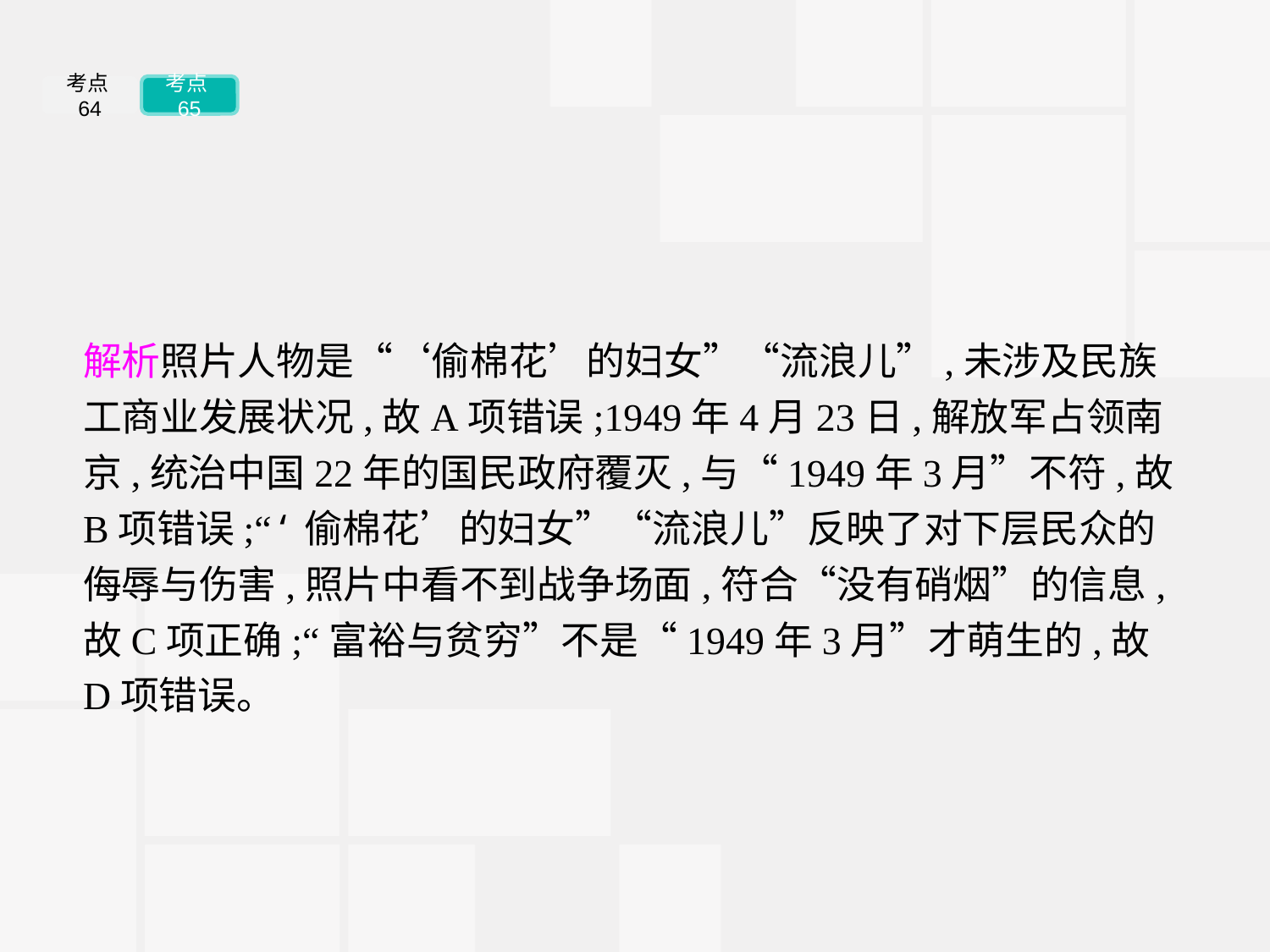

考点64
考点65
解析照片人物是“‘偷棉花’的妇女”“流浪儿”,未涉及民族工商业发展状况,故A项错误;1949年4月23日,解放军占领南京,统治中国22年的国民政府覆灭,与“1949年3月”不符,故B项错误;“‘偷棉花’的妇女”“流浪儿”反映了对下层民众的侮辱与伤害,照片中看不到战争场面,符合“没有硝烟”的信息,故C项正确;“富裕与贫穷”不是“1949年3月”才萌生的,故D项错误。